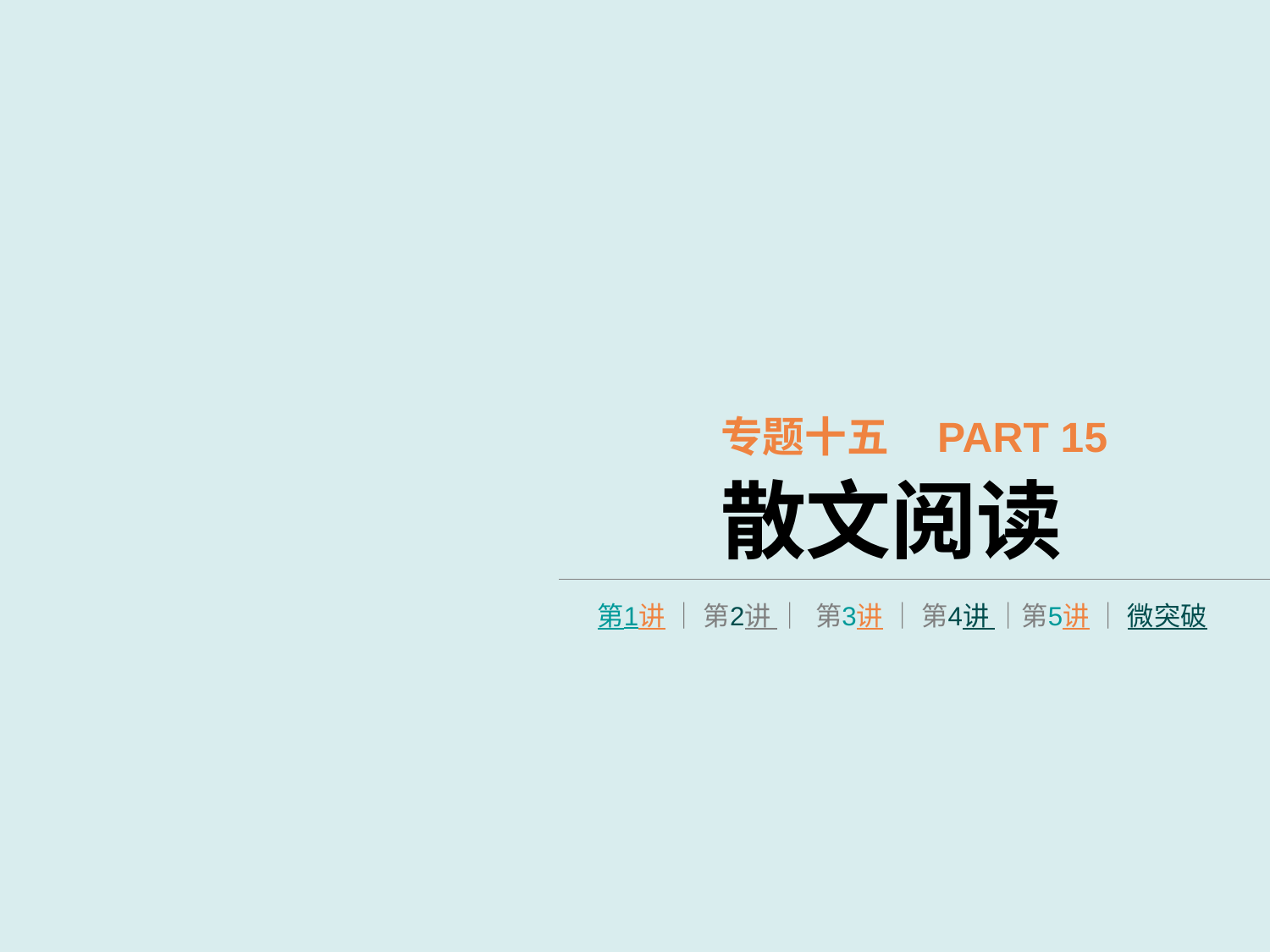

专题十五    PART 15
散文阅读
第1讲 │ 第2讲 │  第3讲 │ 第4讲 │第5讲 │ 微突破